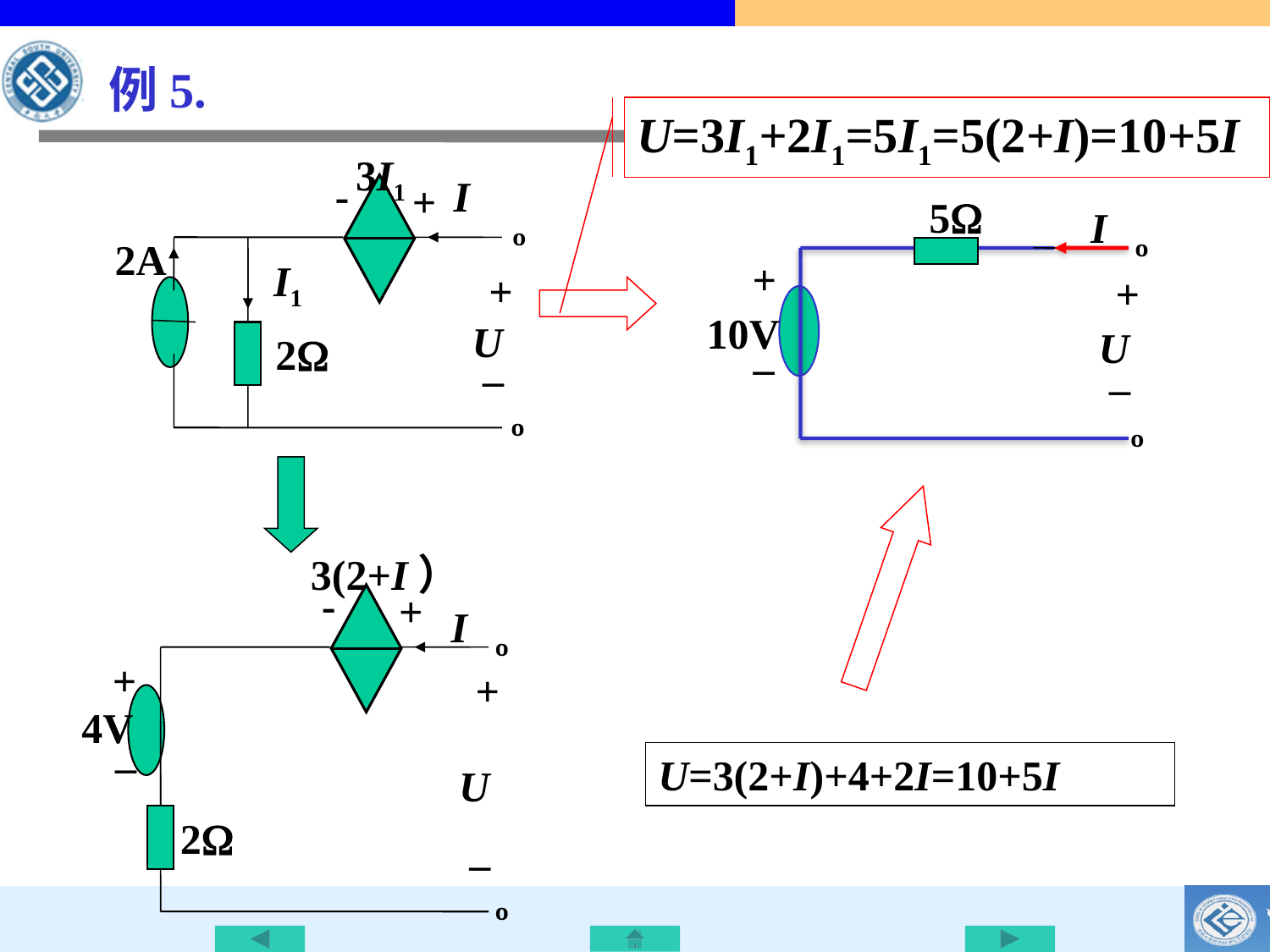

例5.
U=3I1+2I1=5I1=5(2+I)=10+5I
3I1
I
+

-
º
2A

I1
+
U
_

2Ω

º

5Ω
I

º
+

+
U
_

10V
_
º

3(2+I）
+

-
I
º
+

+

4V
_

U

2Ω
_
º

U=3(2+I)+4+2I=10+5I